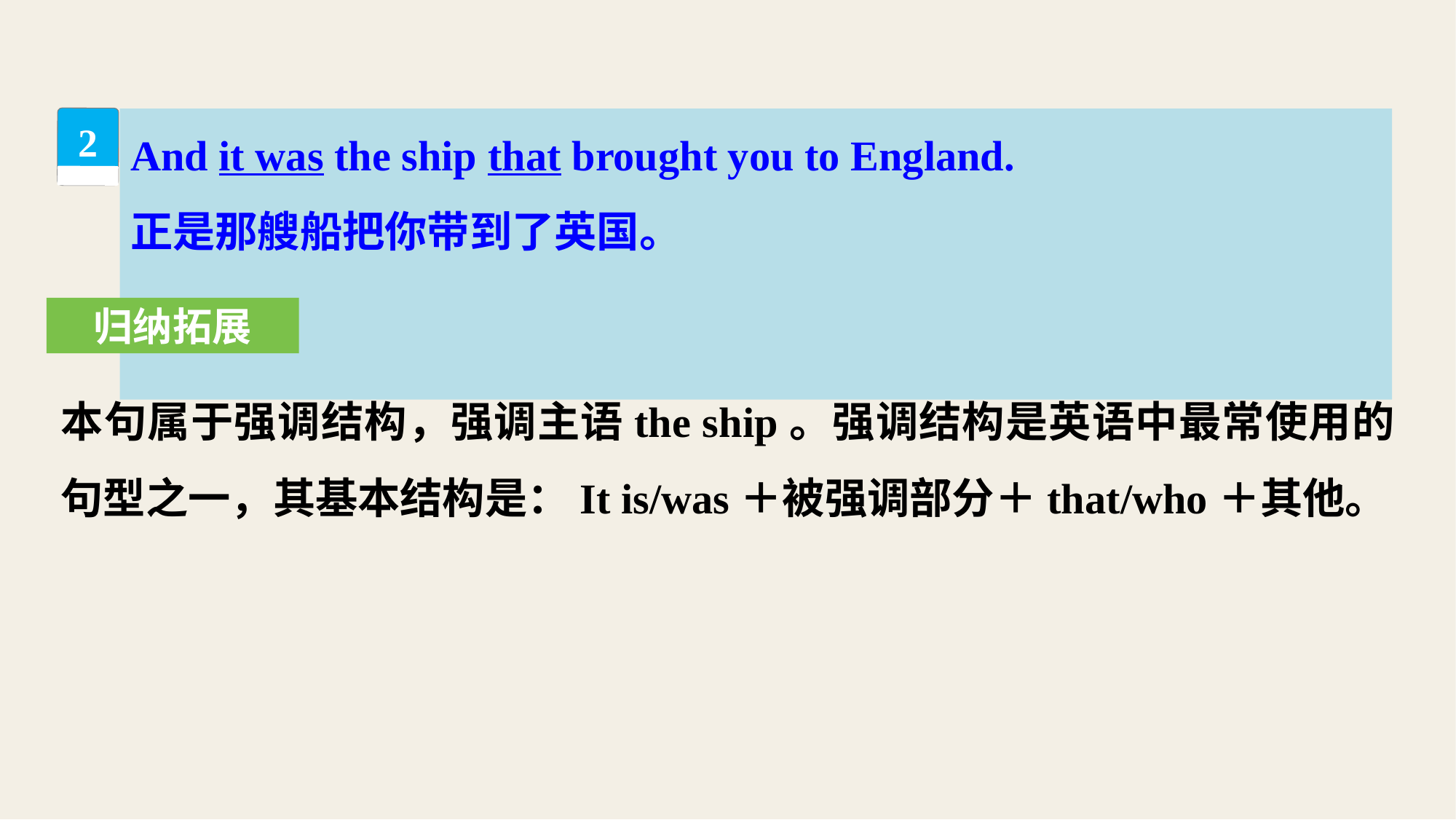

And it was the ship that brought you to England.
正是那艘船把你带到了英国。

2

归纳拓展
本句属于强调结构，强调主语the ship。强调结构是英语中最常使用的句型之一，其基本结构是：It is/was＋被强调部分＋that/who＋其他。